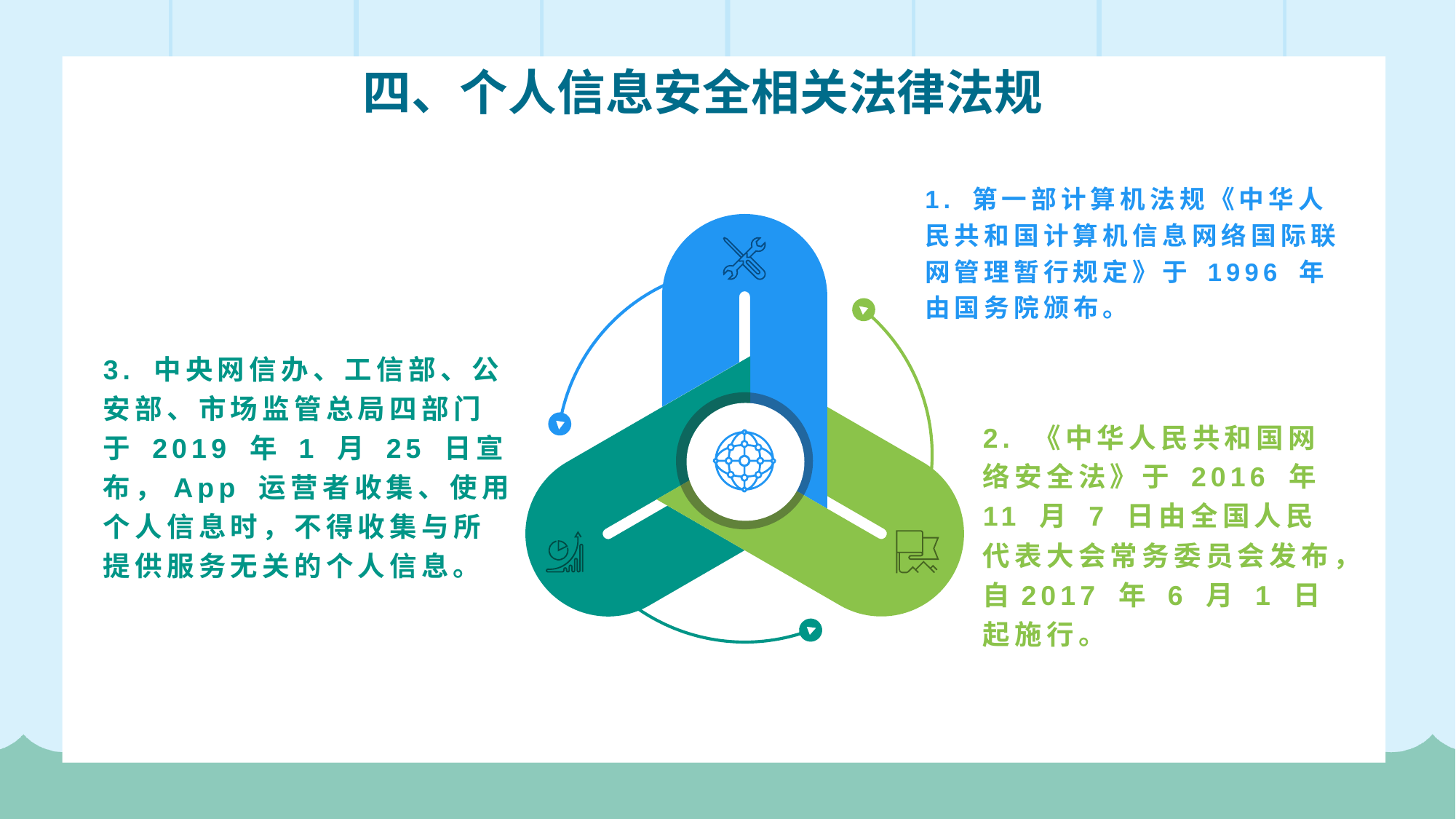

四、个人信息安全相关法律法规

1. 第一部计算机法规《中华人民共和国计算机信息网络国际联网管理暂行规定》于 1996 年由国务院颁布。

3. 中央网信办、工信部、公安部、市场监管总局四部门于 2019 年 1 月 25 日宣布，App 运营者收集、使用个人信息时，不得收集与所提供服务无关的个人信息。

2. 《中华人民共和国网络安全法》于 2016 年 11 月 7 日由全国人民代表大会常务委员会发布，自2017 年 6 月 1 日起施行。